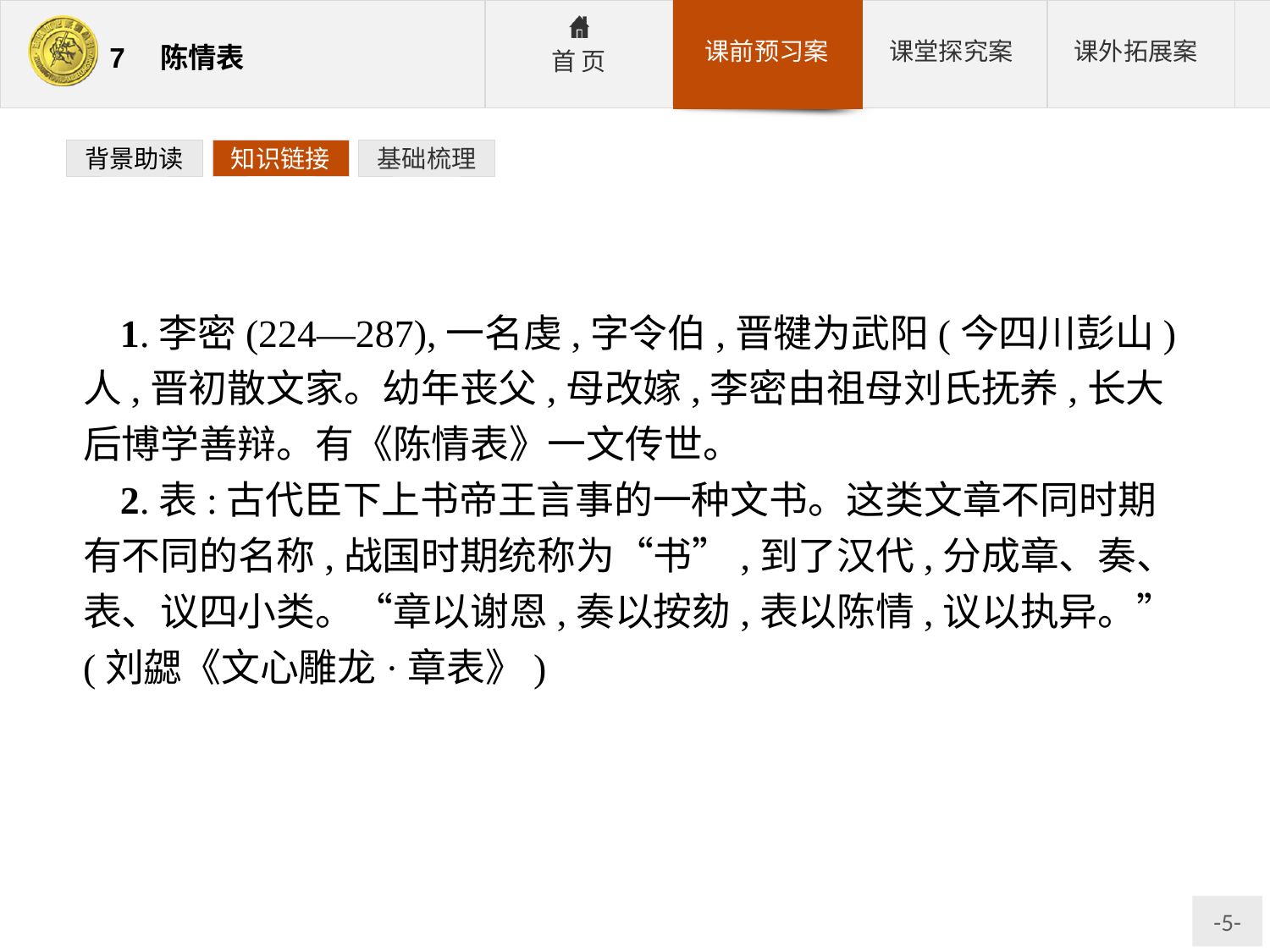

背景助读
知识链接
基础梳理
1.李密(224—287),一名虔,字令伯,晋犍为武阳(今四川彭山)人,晋初散文家。幼年丧父,母改嫁,李密由祖母刘氏抚养,长大后博学善辩。有《陈情表》一文传世。
2.表:古代臣下上书帝王言事的一种文书。这类文章不同时期有不同的名称,战国时期统称为“书”,到了汉代,分成章、奏、表、议四小类。“章以谢恩,奏以按劾,表以陈情,议以执异。”(刘勰《文心雕龙·章表》)